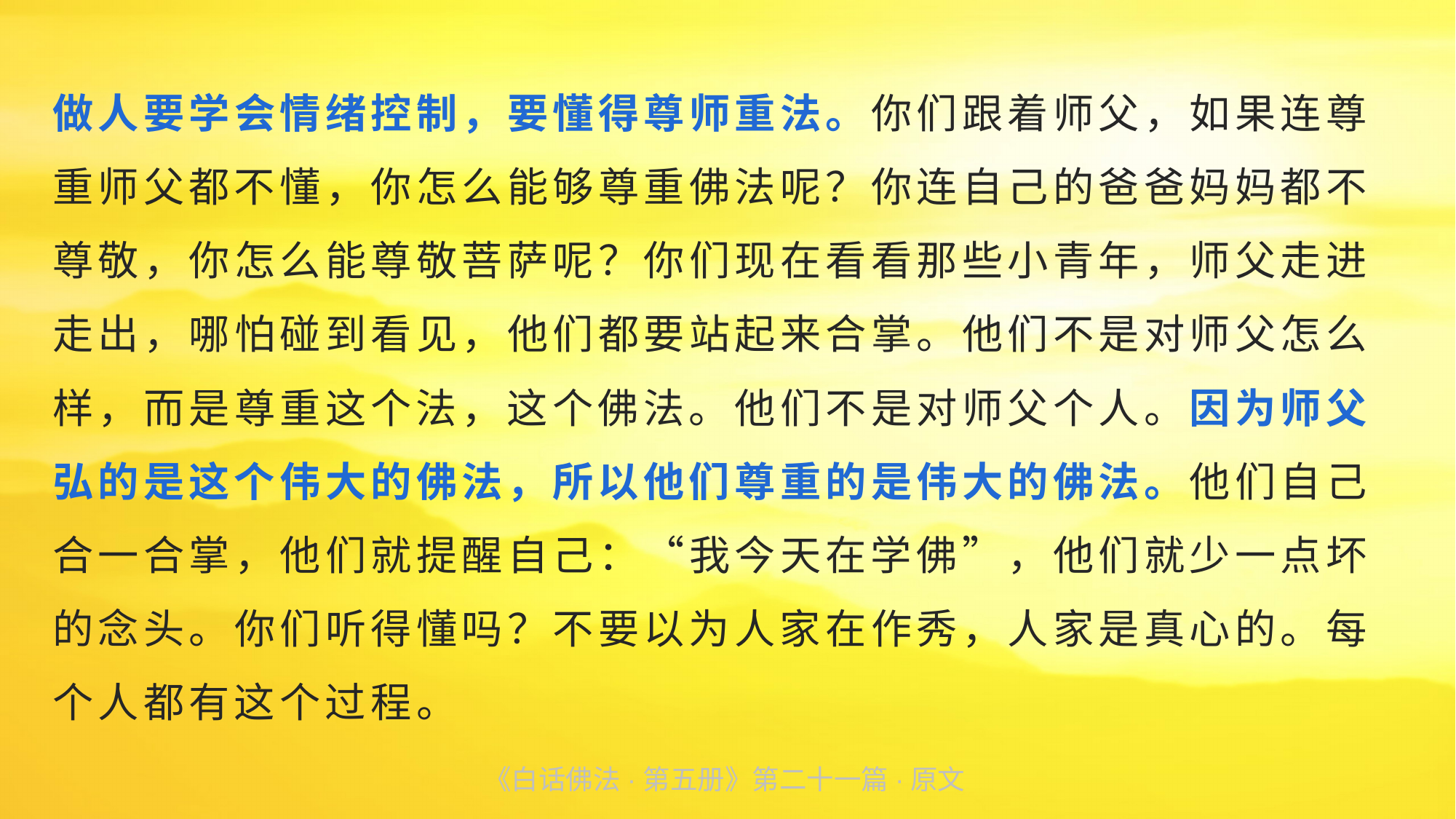

做人要学会情绪控制，要懂得尊师重法。你们跟着师父，如果连尊重师父都不懂，你怎么能够尊重佛法呢？你连自己的爸爸妈妈都不尊敬，你怎么能尊敬菩萨呢？你们现在看看那些小青年，师父走进走出，哪怕碰到看见，他们都要站起来合掌。他们不是对师父怎么样，而是尊重这个法，这个佛法。他们不是对师父个人。因为师父弘的是这个伟大的佛法，所以他们尊重的是伟大的佛法。他们自己合一合掌，他们就提醒自己：“我今天在学佛”，他们就少一点坏的念头。你们听得懂吗？不要以为人家在作秀，人家是真心的。每个人都有这个过程。
《白话佛法·第五册》第二十一篇·原文